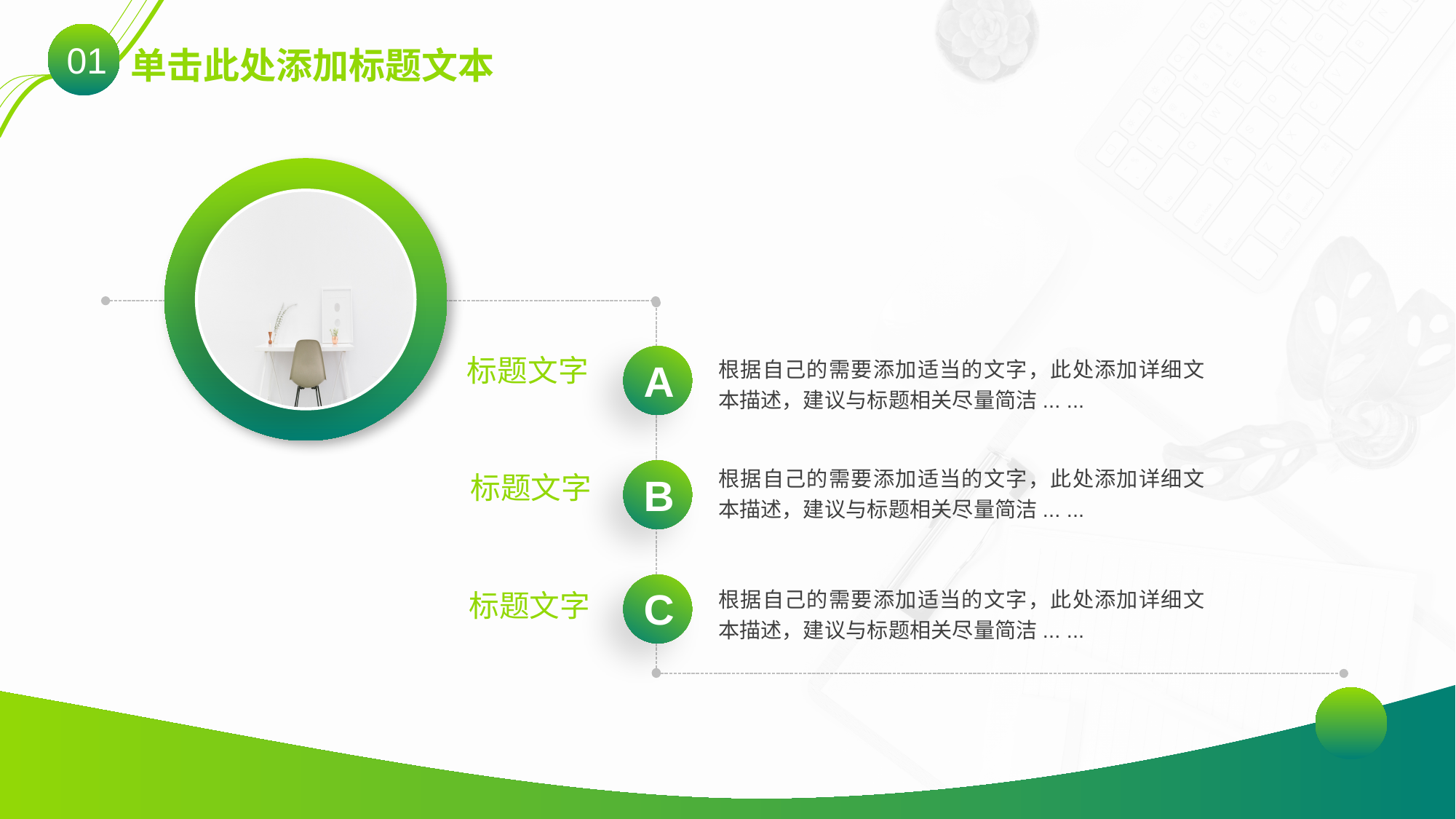

01
单击此处添加标题文本

标题文字

A
根据自己的需要添加适当的文字，此处添加详细文本描述，建议与标题相关尽量简洁... ...

根据自己的需要添加适当的文字，此处添加详细文本描述，建议与标题相关尽量简洁... ...
标题文字
B

C
标题文字
根据自己的需要添加适当的文字，此处添加详细文本描述，建议与标题相关尽量简洁... ...